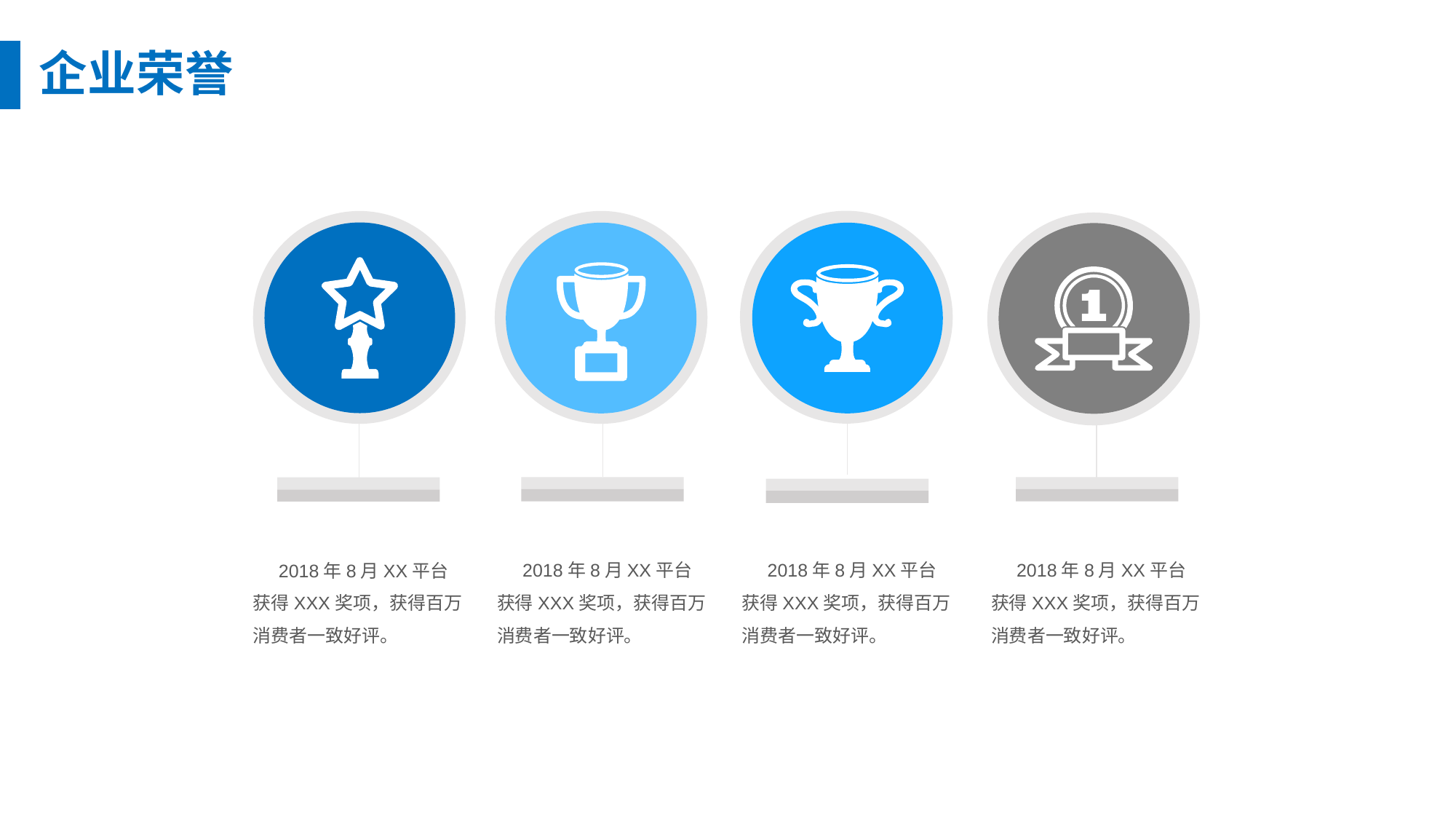

企业荣誉

     2018年8月XX平台获得XXX奖项，获得百万消费者一致好评。

     2018年8月XX平台获得XXX奖项，获得百万消费者一致好评。

     2018年8月XX平台获得XXX奖项，获得百万消费者一致好评。

     2018年8月XX平台获得XXX奖项，获得百万消费者一致好评。